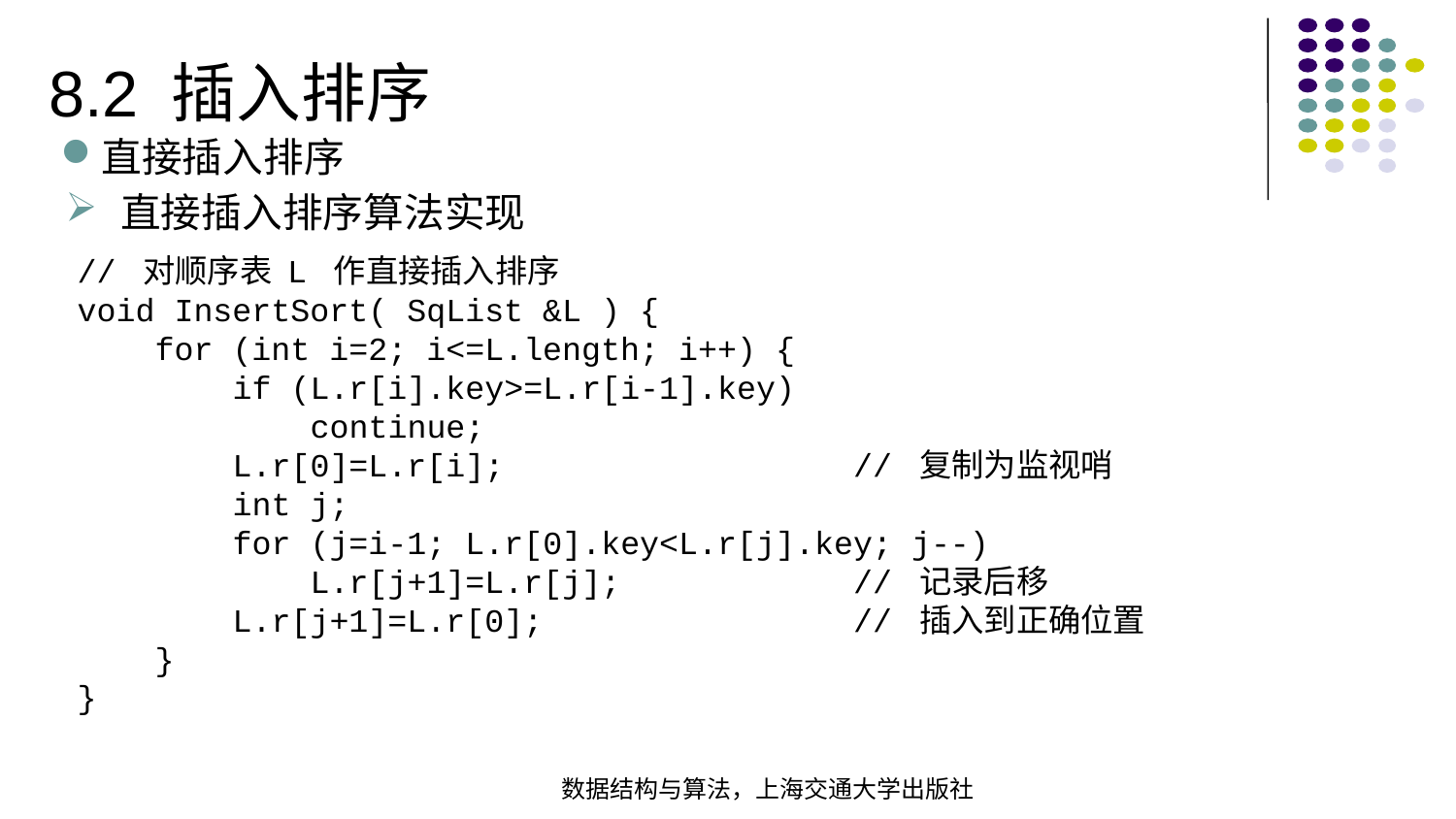

8.2 插入排序
直接插入排序
直接插入排序算法实现
// 对顺序表 L 作直接插入排序void InsertSort( SqList &L ) {    for (int i=2; i<=L.length; i++) {        if (L.r[i].key>=L.r[i-1].key)             continue;        L.r[0]=L.r[i];                  // 复制为监视哨        int j;        for (j=i-1; L.r[0].key<L.r[j].key; j--)            L.r[j+1]=L.r[j];            // 记录后移        L.r[j+1]=L.r[0];                // 插入到正确位置    }
}